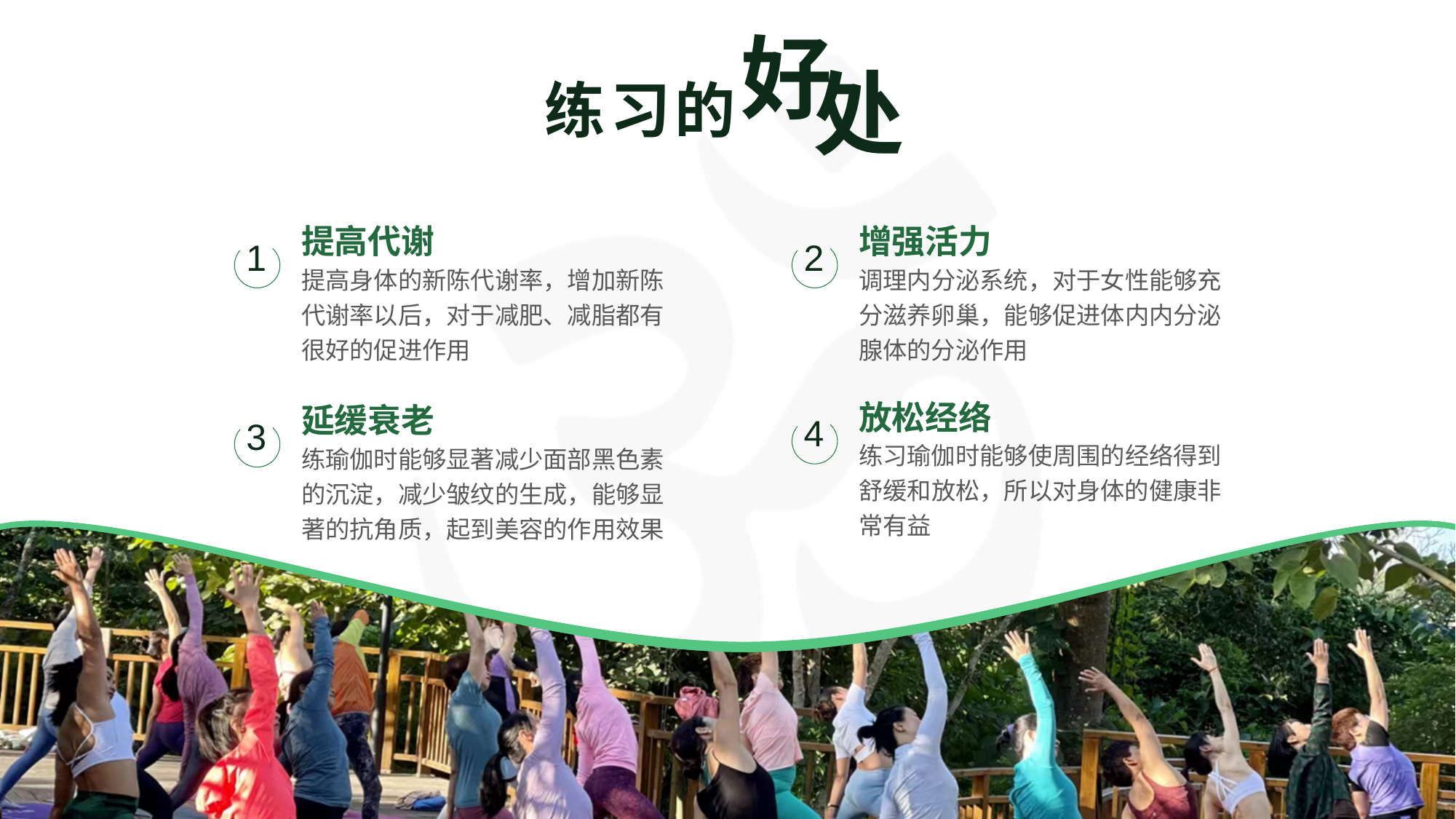

好
处
练习的
提高代谢
增强活力
1
2

提高身体的新陈代谢率，增加新陈代谢率以后，对于减肥、减脂都有很好的促进作用
调理内分泌系统，对于女性能够充分滋养卵巢，能够促进体内内分泌腺体的分泌作用
放松经络
延缓衰老
4
3

练习瑜伽时能够使周围的经络得到舒缓和放松，所以对身体的健康非常有益
练瑜伽时能够显著减少面部黑色素的沉淀，减少皱纹的生成，能够显著的抗角质，起到美容的作用效果